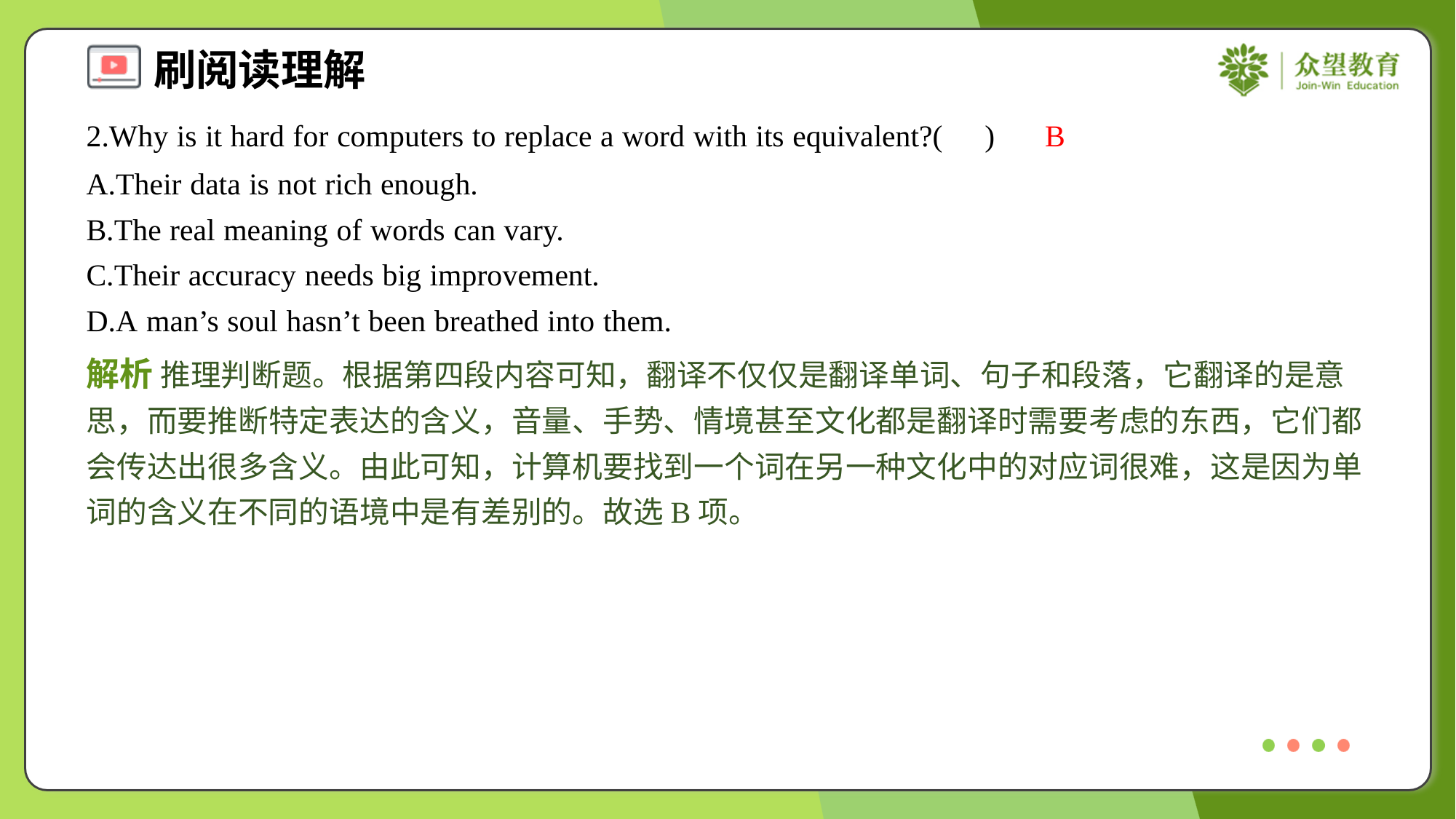

2.Why is it hard for computers to replace a word with its equivalent?(     )
B
A.Their data is not rich enough.
B.The real meaning of words can vary.
C.Their accuracy needs big improvement.
D.A man’s soul hasn’t been breathed into them.
解析 推理判断题。根据第四段内容可知，翻译不仅仅是翻译单词、句子和段落，它翻译的是意思，而要推断特定表达的含义，音量、手势、情境甚至文化都是翻译时需要考虑的东西，它们都会传达出很多含义。由此可知，计算机要找到一个词在另一种文化中的对应词很难，这是因为单词的含义在不同的语境中是有差别的。故选B项。